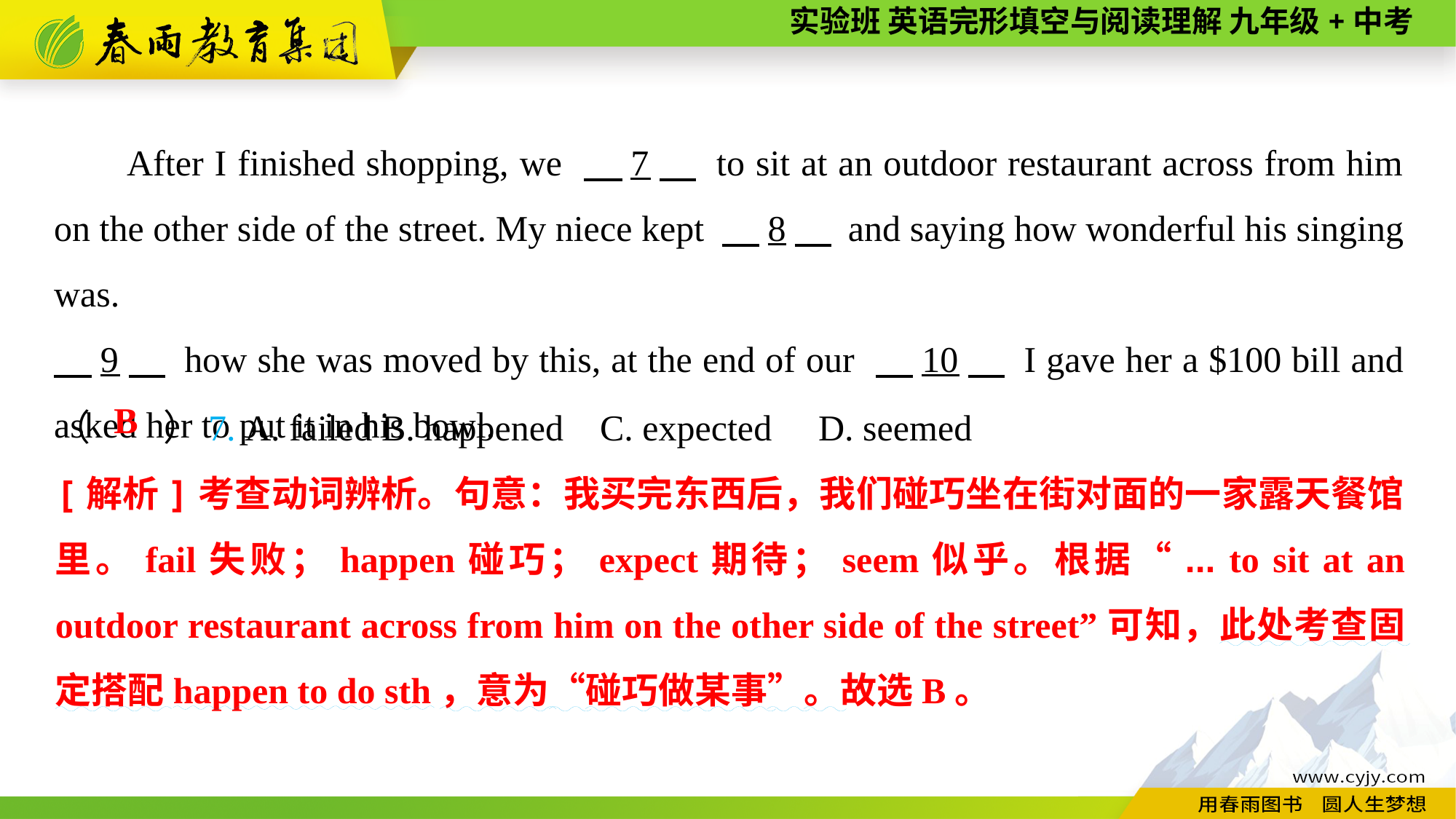

After I finished shopping, we 　7　 to sit at an outdoor restaurant across from him on the other side of the street. My niece kept 　8　 and saying how wonderful his singing was.
　9　 how she was moved by this, at the end of our 　10　 I gave her a $100 bill and asked her to put it in his bowl.
（　　）7. A. failed	B. happened	C. expected	D. seemed
B
[解析]考查动词辨析。句意：我买完东西后，我们碰巧坐在街对面的一家露天餐馆里。fail失败；happen碰巧；expect期待；seem似乎。根据“... to sit at an outdoor restaurant across from him on the other side of the street”可知，此处考查固定搭配happen to do sth，意为“碰巧做某事”。故选B。